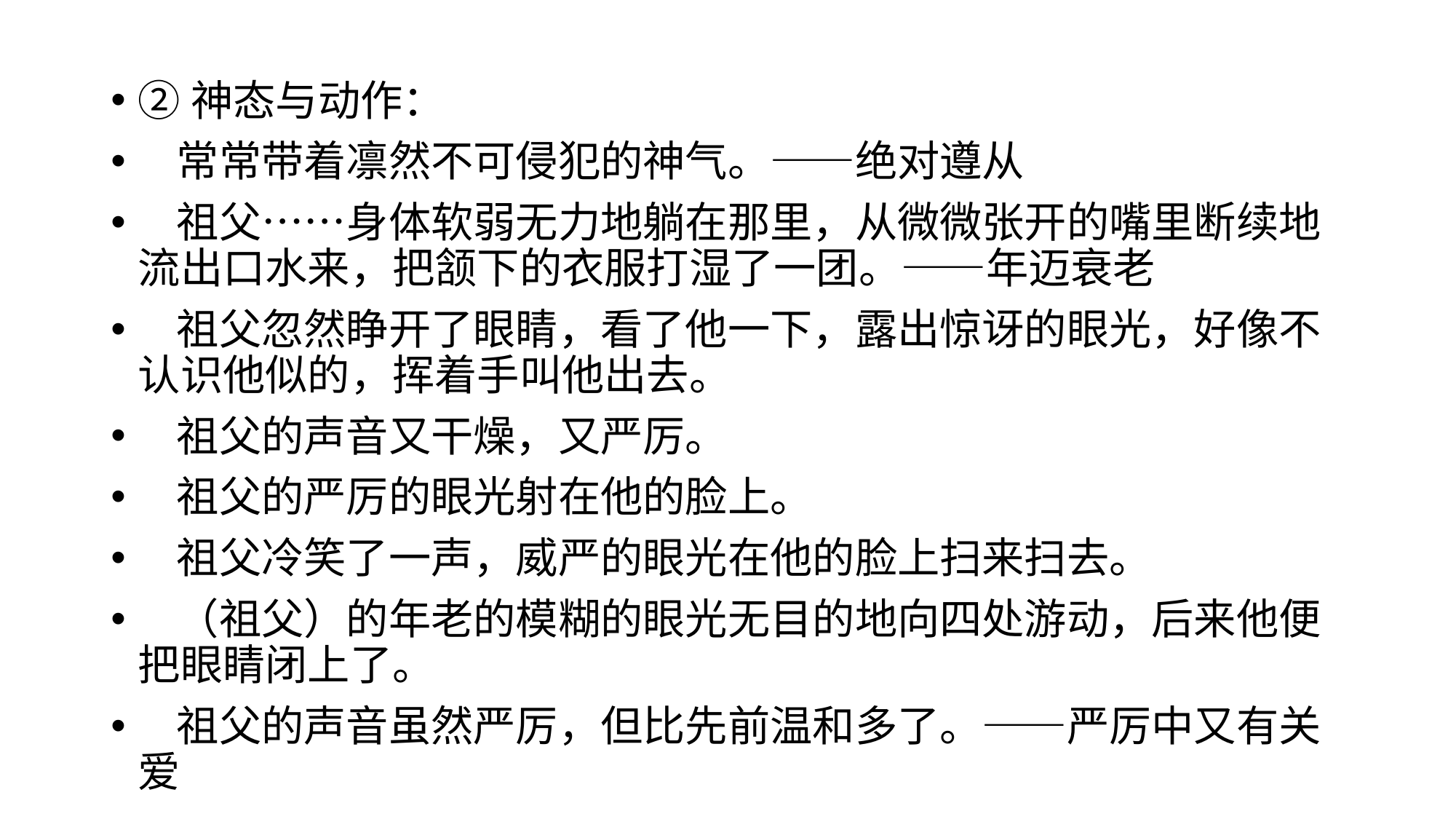

②神态与动作：
   常常带着凛然不可侵犯的神气。——绝对遵从
   祖父……身体软弱无力地躺在那里，从微微张开的嘴里断续地流出口水来，把颔下的衣服打湿了一团。——年迈衰老
   祖父忽然睁开了眼睛，看了他一下，露出惊讶的眼光，好像不认识他似的，挥着手叫他出去。
   祖父的声音又干燥，又严厉。
   祖父的严厉的眼光射在他的脸上。
   祖父冷笑了一声，威严的眼光在他的脸上扫来扫去。
   （祖父）的年老的模糊的眼光无目的地向四处游动，后来他便把眼睛闭上了。
   祖父的声音虽然严厉，但比先前温和多了。——严厉中又有关爱